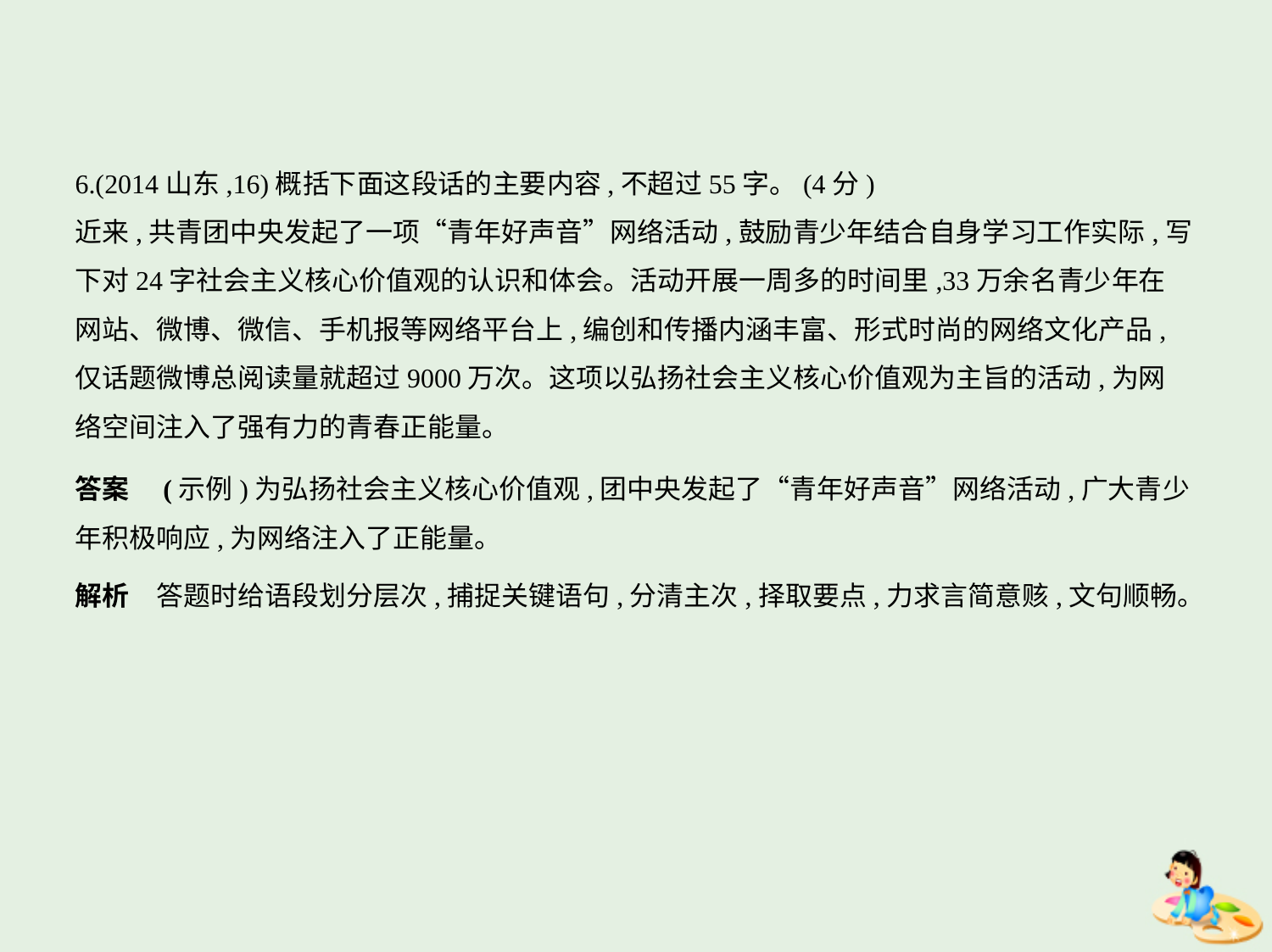

6.(2014山东,16)概括下面这段话的主要内容,不超过55字。(4分)
近来,共青团中央发起了一项“青年好声音”网络活动,鼓励青少年结合自身学习工作实际,写
下对24字社会主义核心价值观的认识和体会。活动开展一周多的时间里,33万余名青少年在
网站、微博、微信、手机报等网络平台上,编创和传播内涵丰富、形式时尚的网络文化产品,
仅话题微博总阅读量就超过9000万次。这项以弘扬社会主义核心价值观为主旨的活动,为网
络空间注入了强有力的青春正能量。
答案　(示例)为弘扬社会主义核心价值观,团中央发起了“青年好声音”网络活动,广大青少
年积极响应,为网络注入了正能量。
解析　答题时给语段划分层次,捕捉关键语句,分清主次,择取要点,力求言简意赅,文句顺畅。